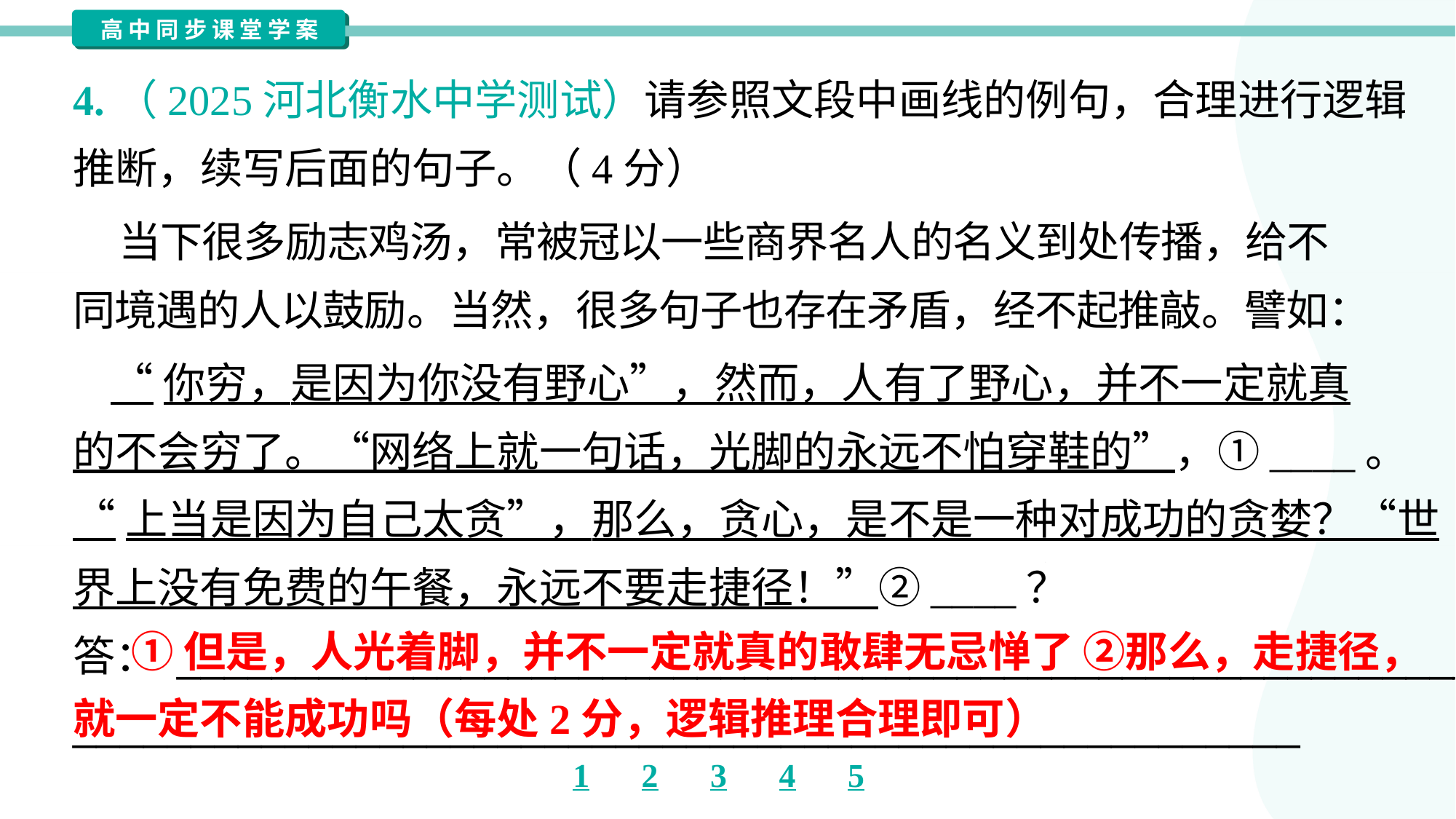

4.（2025河北衡水中学测试）请参照文段中画线的例句，合理进行逻辑
推断，续写后面的句子。（4分）
    当下很多励志鸡汤，常被冠以一些商界名人的名义到处传播，给不
同境遇的人以鼓励。当然，很多句子也存在矛盾，经不起推敲。譬如：
    “你穷，是因为你没有野心”，然而，人有了野心，并不一定就真
的不会穷了。“网络上就一句话，光脚的永远不怕穿鞋的”，①____。
“上当是因为自己太贪”，那么，贪心，是不是一种对成功的贪婪？“世
界上没有免费的午餐，永远不要走捷径！”②____？
答： ________________________________________________________
____________________________________________________
      ①但是，人光着脚，并不一定就真的敢肆无忌惮了 ②那么，走捷径，就一定不能成功吗（每处2分，逻辑推理合理即可）